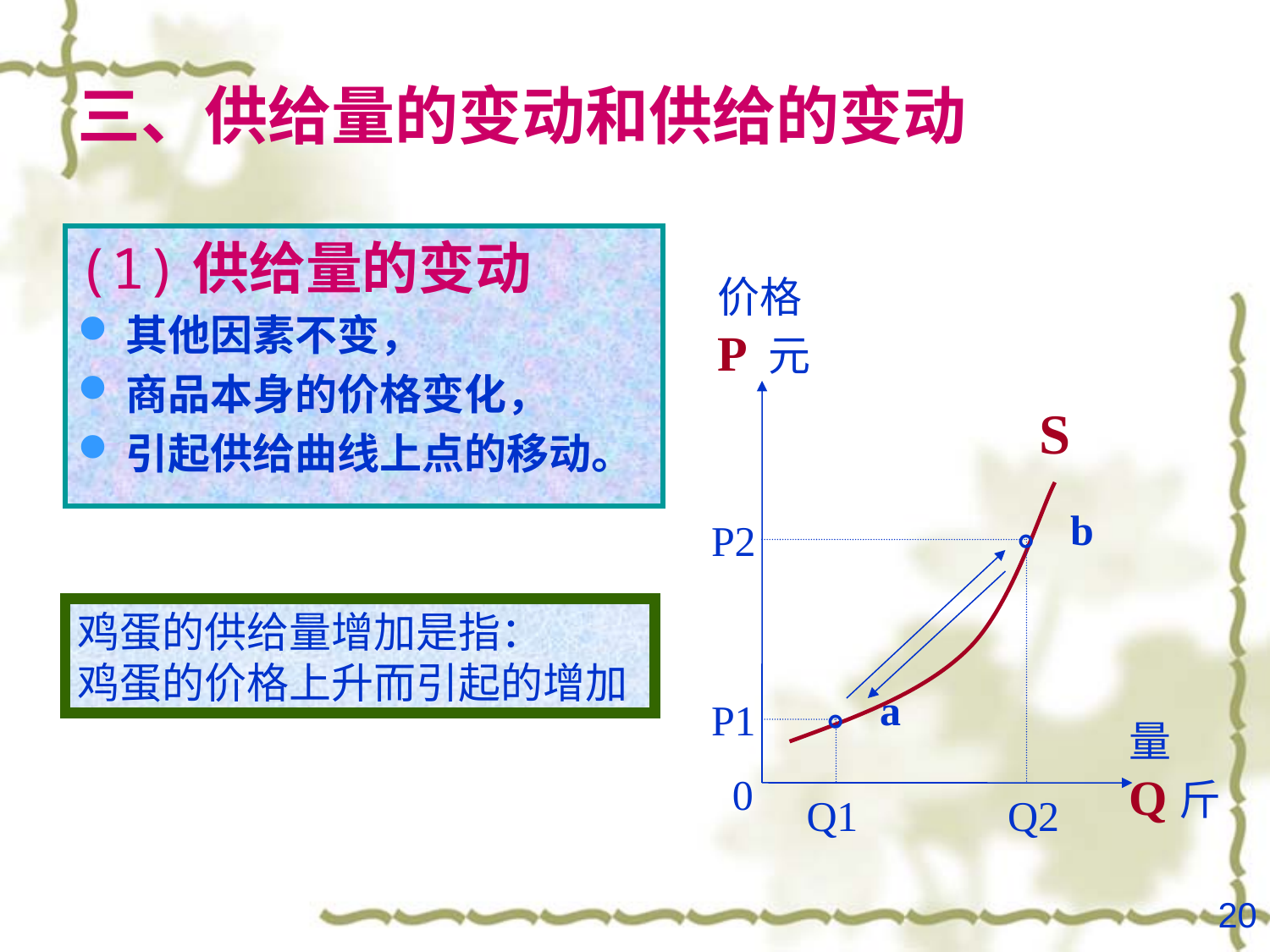

# 三、供给量的变动和供给的变动
(1)供给量的变动
其他因素不变，
商品本身的价格变化，
引起供给曲线上点的移动。
价格
P 元

S

。b
P2

鸡蛋的供给量增加是指：
鸡蛋的价格上升而引起的增加
。a
P1
量
Q斤

0

Q1
Q2
20